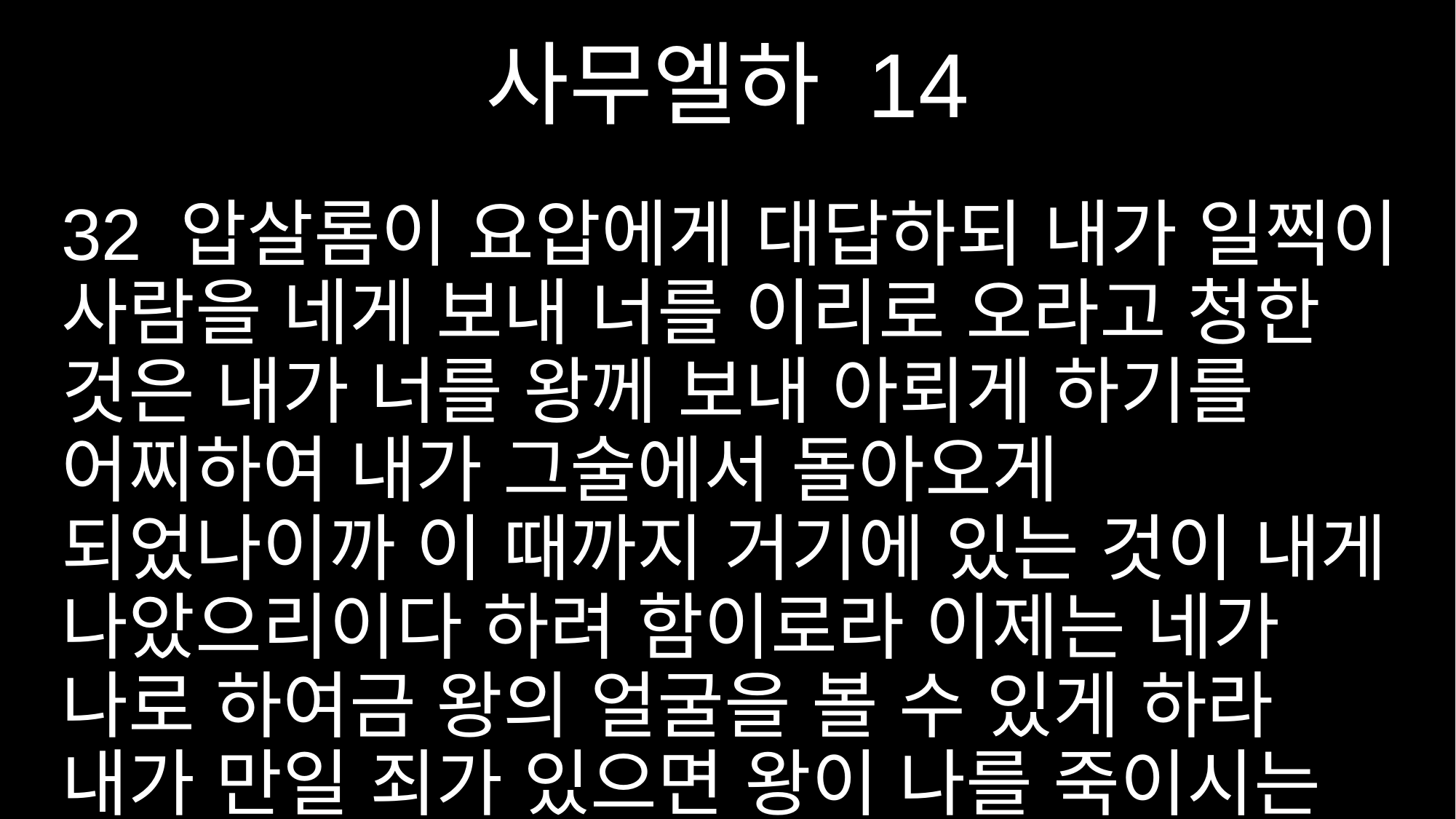

사무엘하 14
32 압살롬이 요압에게 대답하되 내가 일찍이 사람을 네게 보내 너를 이리로 오라고 청한 것은 내가 너를 왕께 보내 아뢰게 하기를 어찌하여 내가 그술에서 돌아오게 되었나이까 이 때까지 거기에 있는 것이 내게 나았으리이다 하려 함이로라 이제는 네가 나로 하여금 왕의 얼굴을 볼 수 있게 하라 내가 만일 죄가 있으면 왕이 나를 죽이시는 것이 옳으니라 하는지라